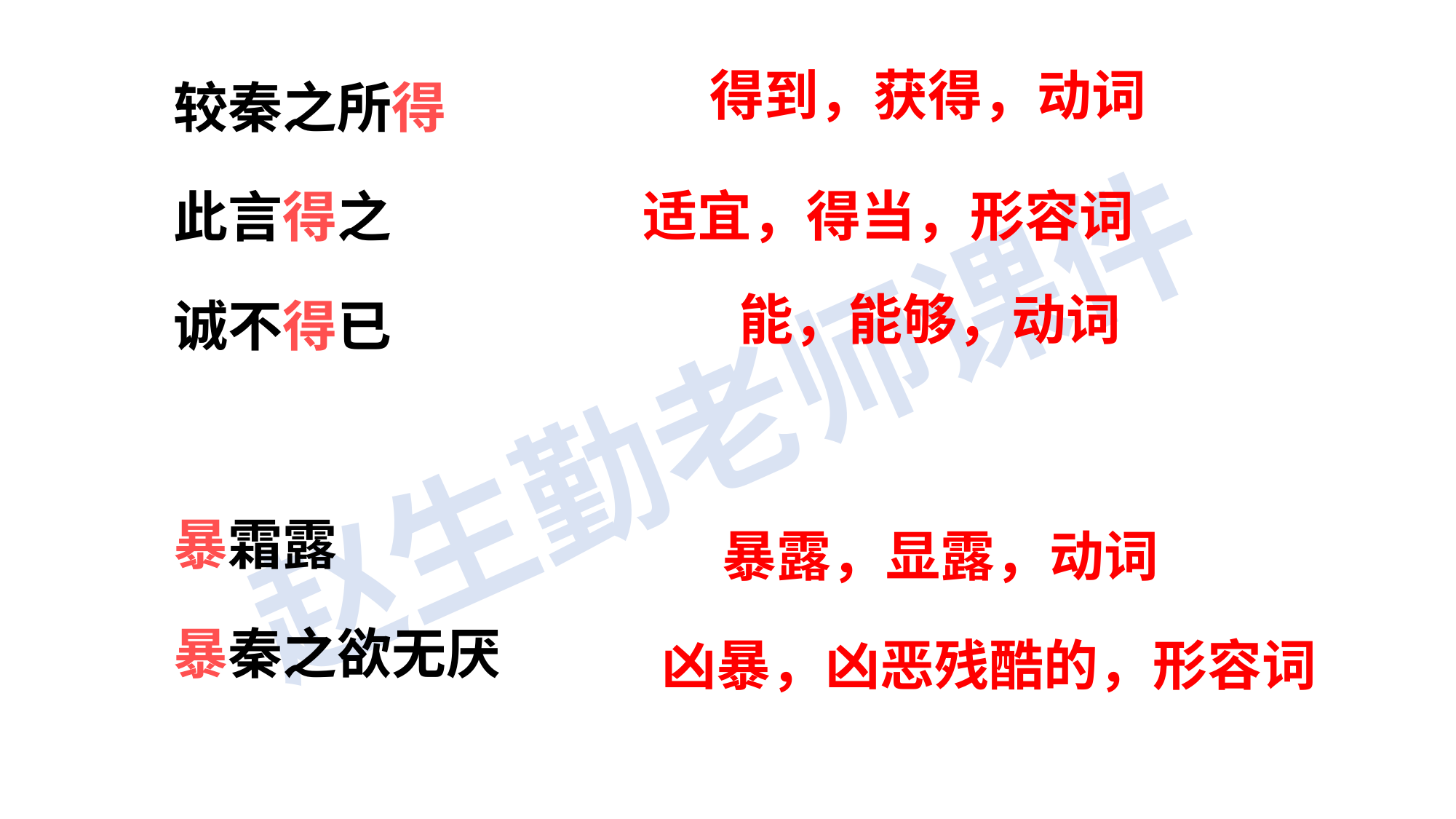

较秦之所得
  此言得之
  诚不得已

  暴霜露
  暴秦之欲无厌

得到，获得，动词
适宜，得当，形容词
能，能够，动词
暴露，显露，动词
凶暴，凶恶残酷的，形容词